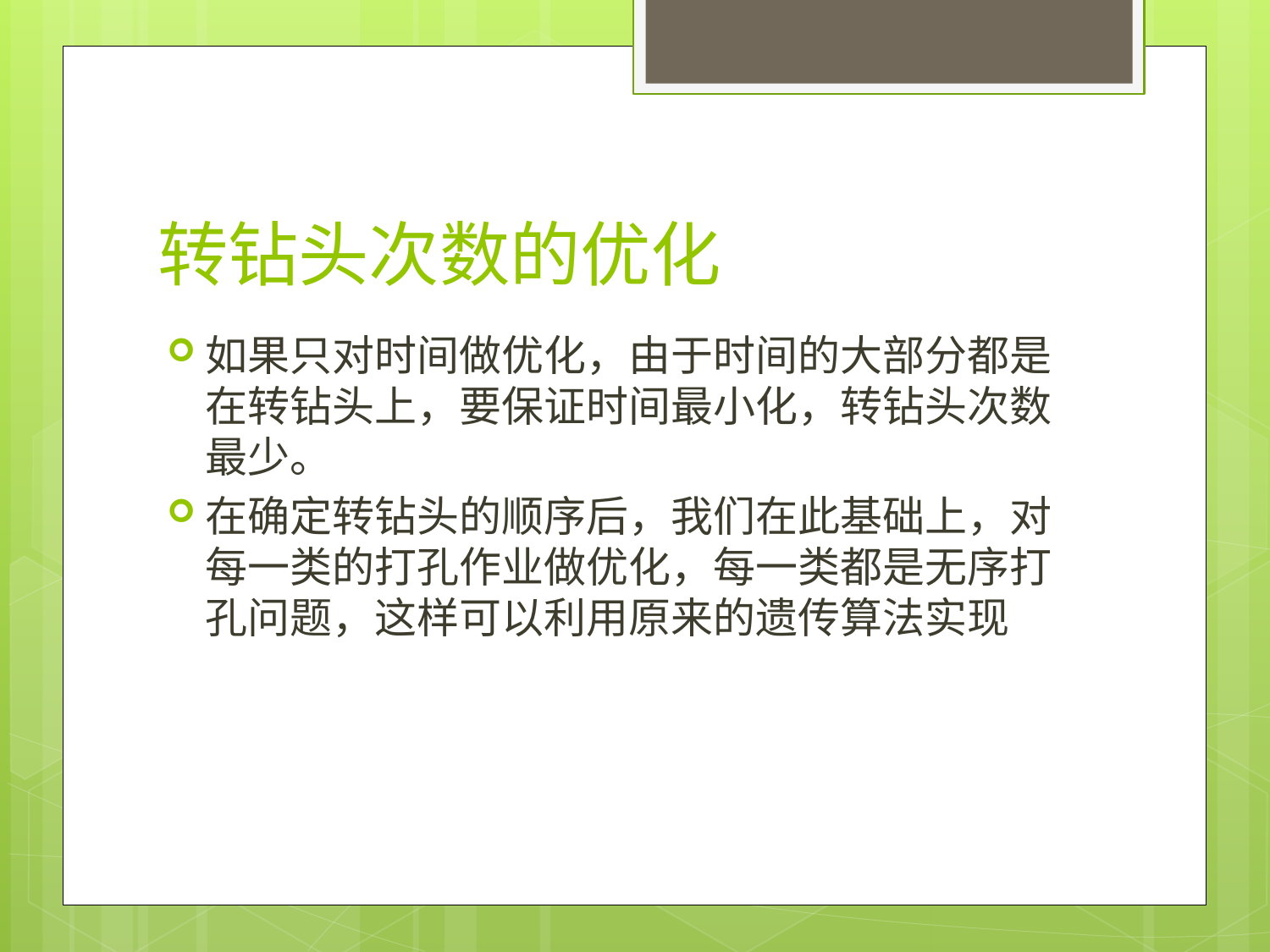

# 转钻头次数的优化
如果只对时间做优化，由于时间的大部分都是在转钻头上，要保证时间最小化，转钻头次数最少。
在确定转钻头的顺序后，我们在此基础上，对每一类的打孔作业做优化，每一类都是无序打孔问题，这样可以利用原来的遗传算法实现